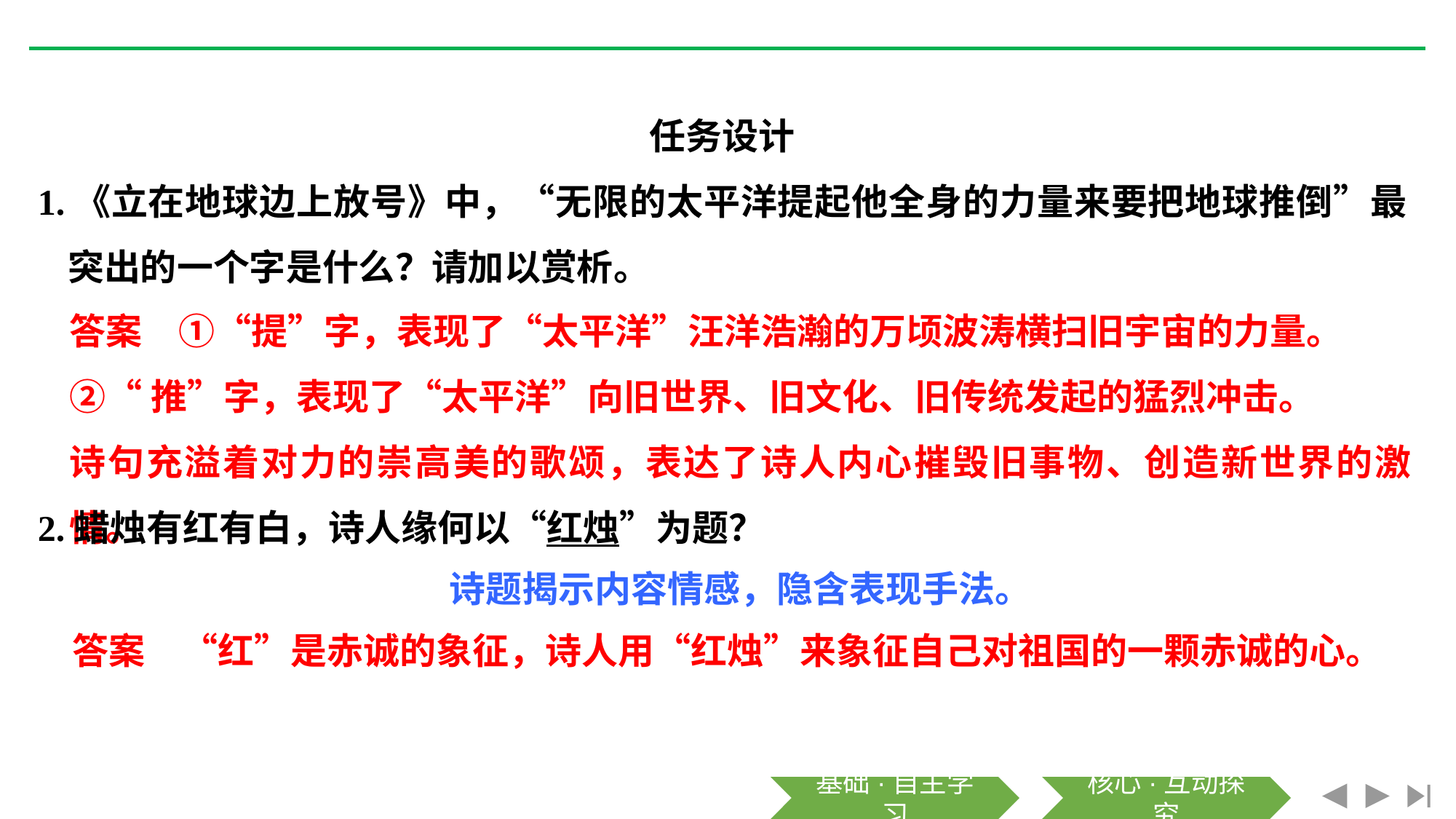

任务设计
1.《立在地球边上放号》中，“无限的太平洋提起他全身的力量来要把地球推倒”最突出的一个字是什么？请加以赏析。
答案　①“提”字，表现了“太平洋”汪洋浩瀚的万顷波涛横扫旧宇宙的力量。
②“推”字，表现了“太平洋”向旧世界、旧文化、旧传统发起的猛烈冲击。
诗句充溢着对力的崇高美的歌颂，表达了诗人内心摧毁旧事物、创造新世界的激情。
2.蜡烛有红有白，诗人缘何以“红烛”为题？
诗题揭示内容情感，隐含表现手法。
答案　“红”是赤诚的象征，诗人用“红烛”来象征自己对祖国的一颗赤诚的心。